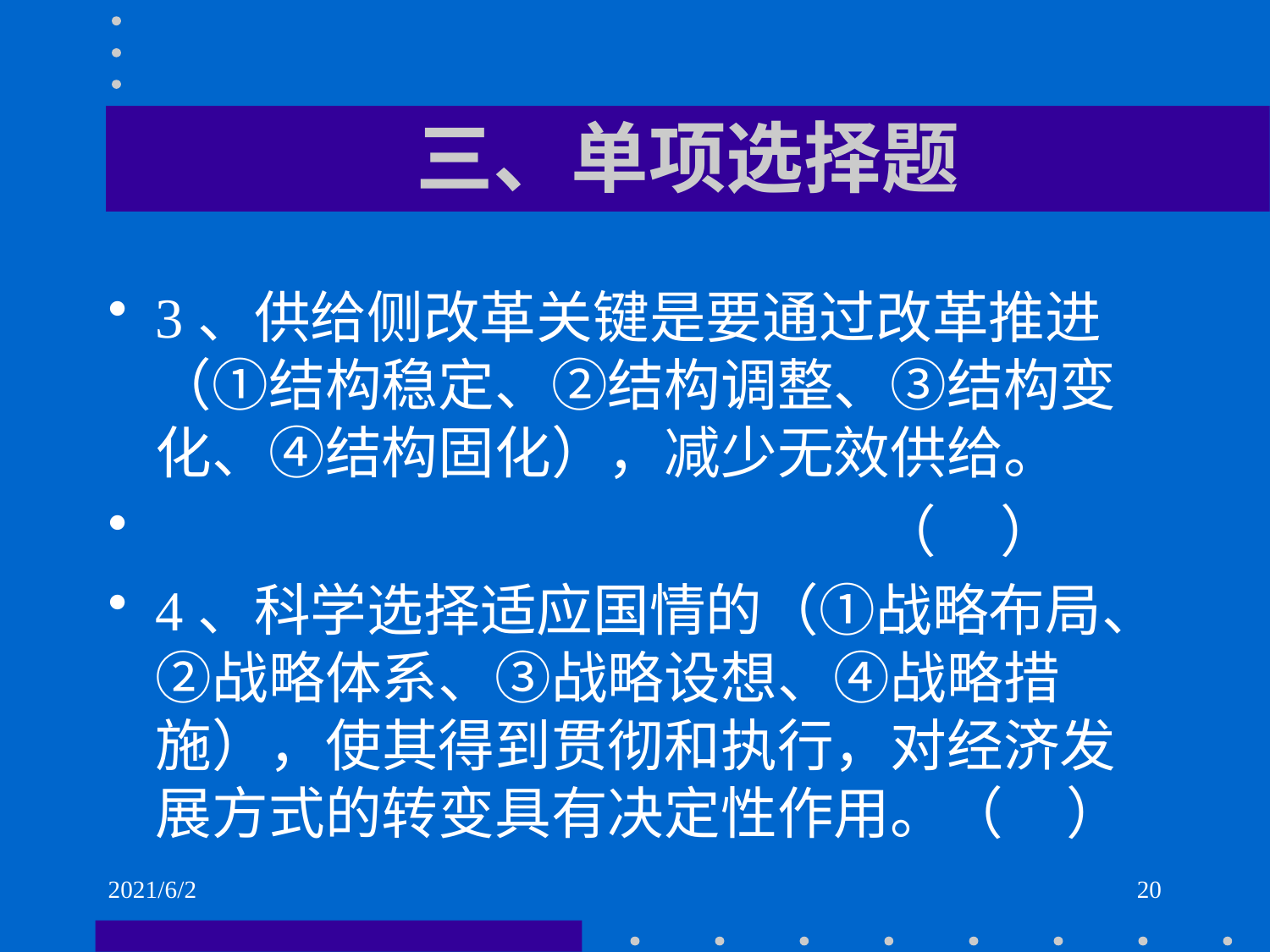

# 三、单项选择题
3、供给侧改革关键是要通过改革推进（①结构稳定、②结构调整、③结构变化、④结构固化），减少无效供给。
                                                        （     ）
4、科学选择适应国情的（①战略布局、②战略体系、③战略设想、④战略措施），使其得到贯彻和执行，对经济发展方式的转变具有决定性作用。（     ）
2021/6/2
20